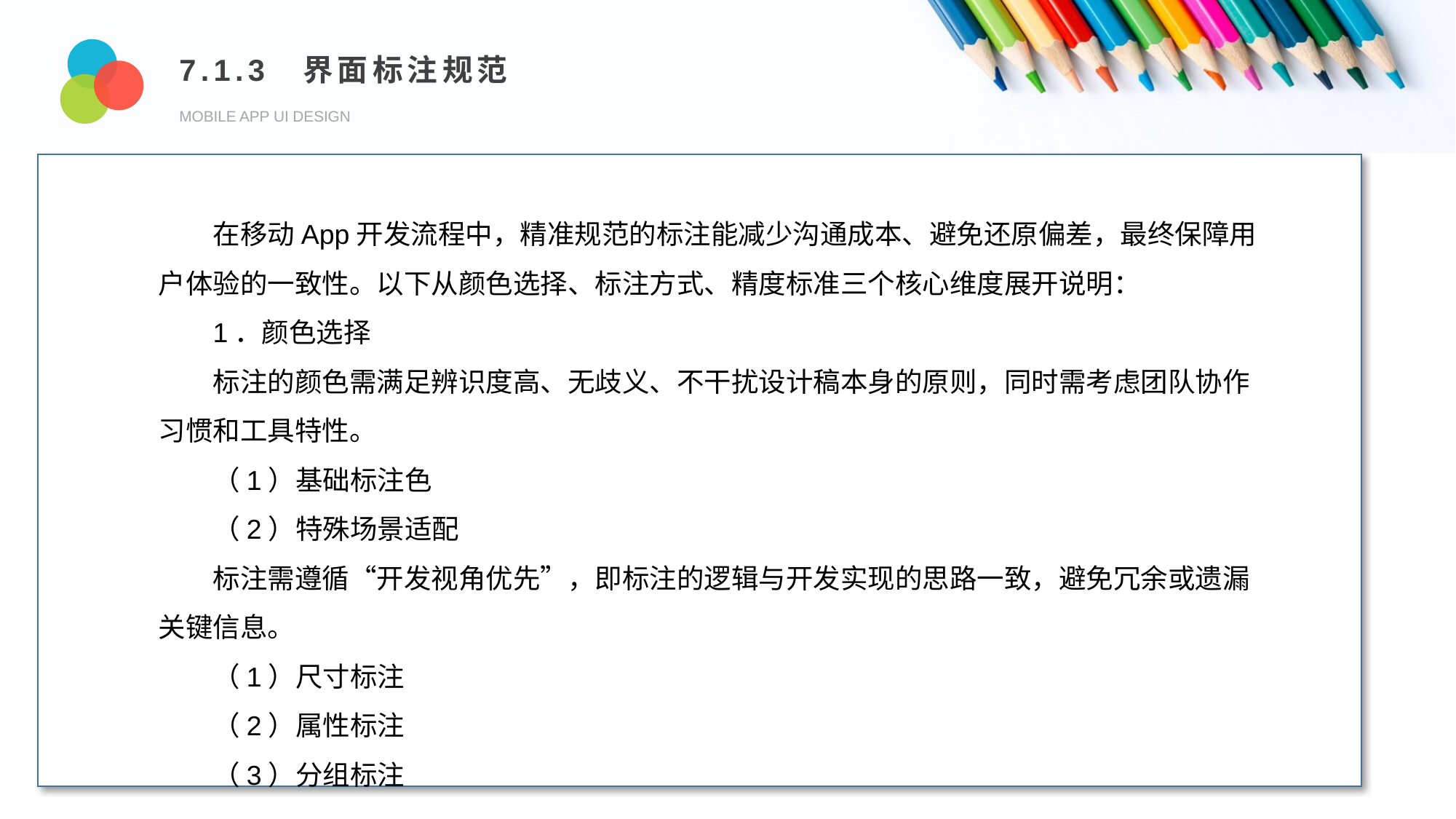

7.1.3  界面标注规范
MOBILE APP UI DESIGN
Design and Production
在移动App开发流程中，精准规范的标注能减少沟通成本、避免还原偏差，最终保障用户体验的一致性。以下从颜色选择、标注方式、精度标准三个核心维度展开说明：
1．颜色选择
标注的颜色需满足辨识度高、无歧义、不干扰设计稿本身的原则，同时需考虑团队协作习惯和工具特性。
（1）基础标注色
（2）特殊场景适配
标注需遵循“开发视角优先”，即标注的逻辑与开发实现的思路一致，避免冗余或遗漏关键信息。
（1）尺寸标注
（2）属性标注
（3）分组标注